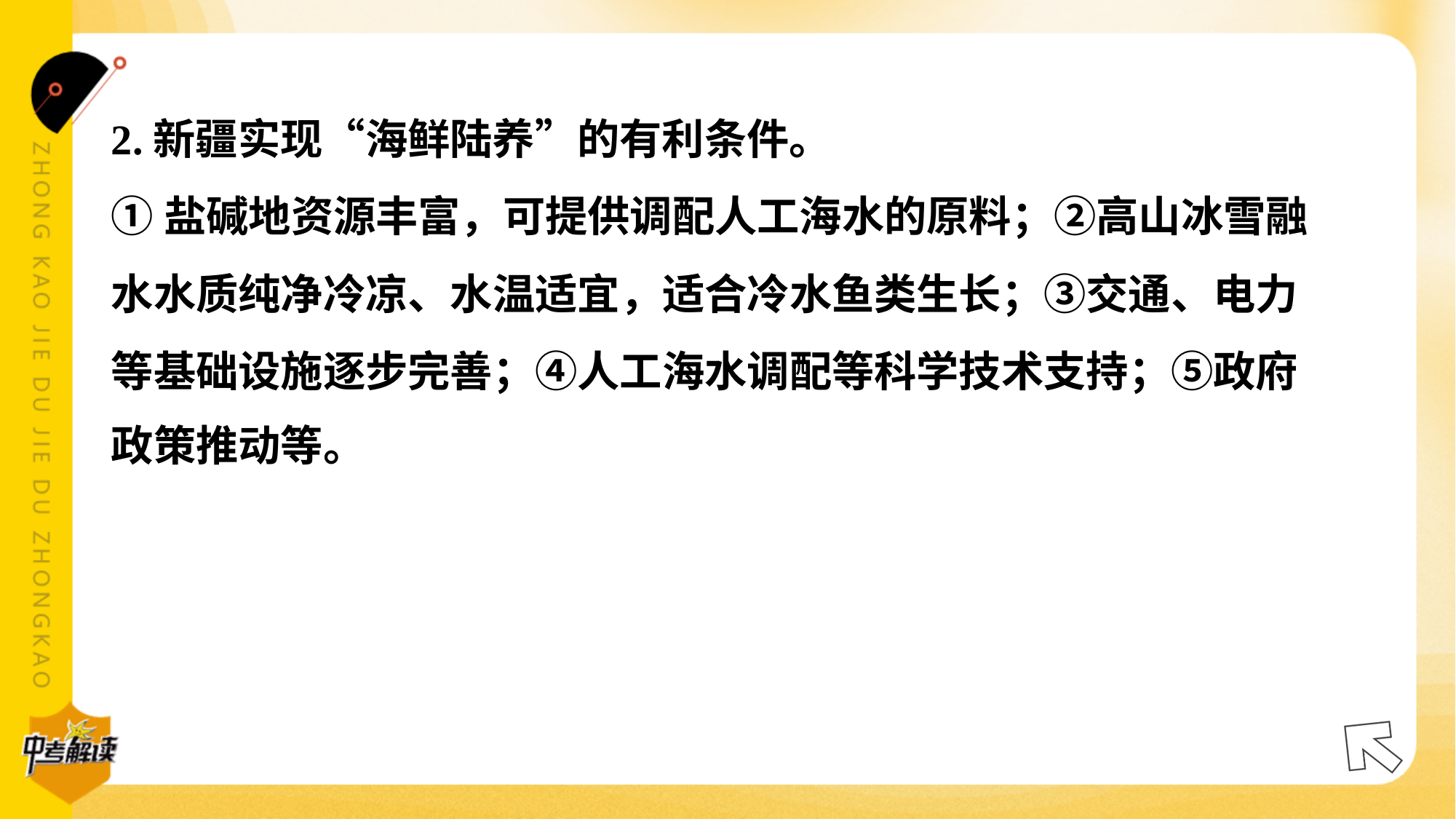

2.新疆实现“海鲜陆养”的有利条件。
①盐碱地资源丰富，可提供调配人工海水的原料；②高山冰雪融
水水质纯净冷凉、水温适宜，适合冷水鱼类生长；③交通、电力
等基础设施逐步完善；④人工海水调配等科学技术支持；⑤政府
政策推动等。